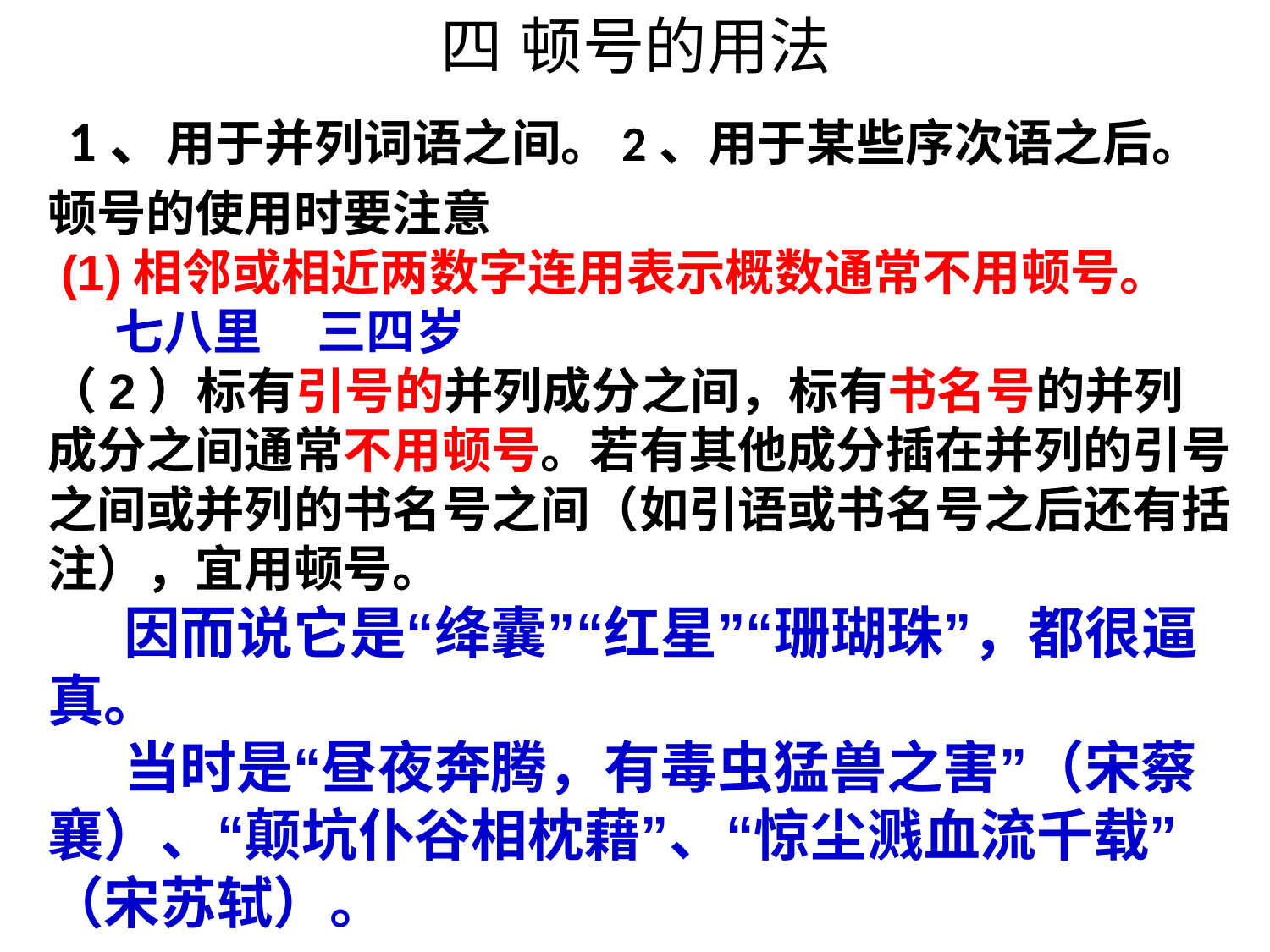

# 四 顿号的用法
1、用于并列词语之间。2、用于某些序次语之后。

顿号的使用时要注意
 (1)相邻或相近两数字连用表示概数通常不用顿号。
    七八里    三四岁
（2）标有引号的并列成分之间，标有书名号的并列成分之间通常不用顿号。若有其他成分插在并列的引号之间或并列的书名号之间（如引语或书名号之后还有括注），宜用顿号。
    因而说它是“绛囊”“红星”“珊瑚珠”，都很逼真。
    当时是“昼夜奔腾，有毒虫猛兽之害”（宋蔡襄）、“颠坑仆谷相枕藉”、“惊尘溅血流千载”（宋苏轼）。